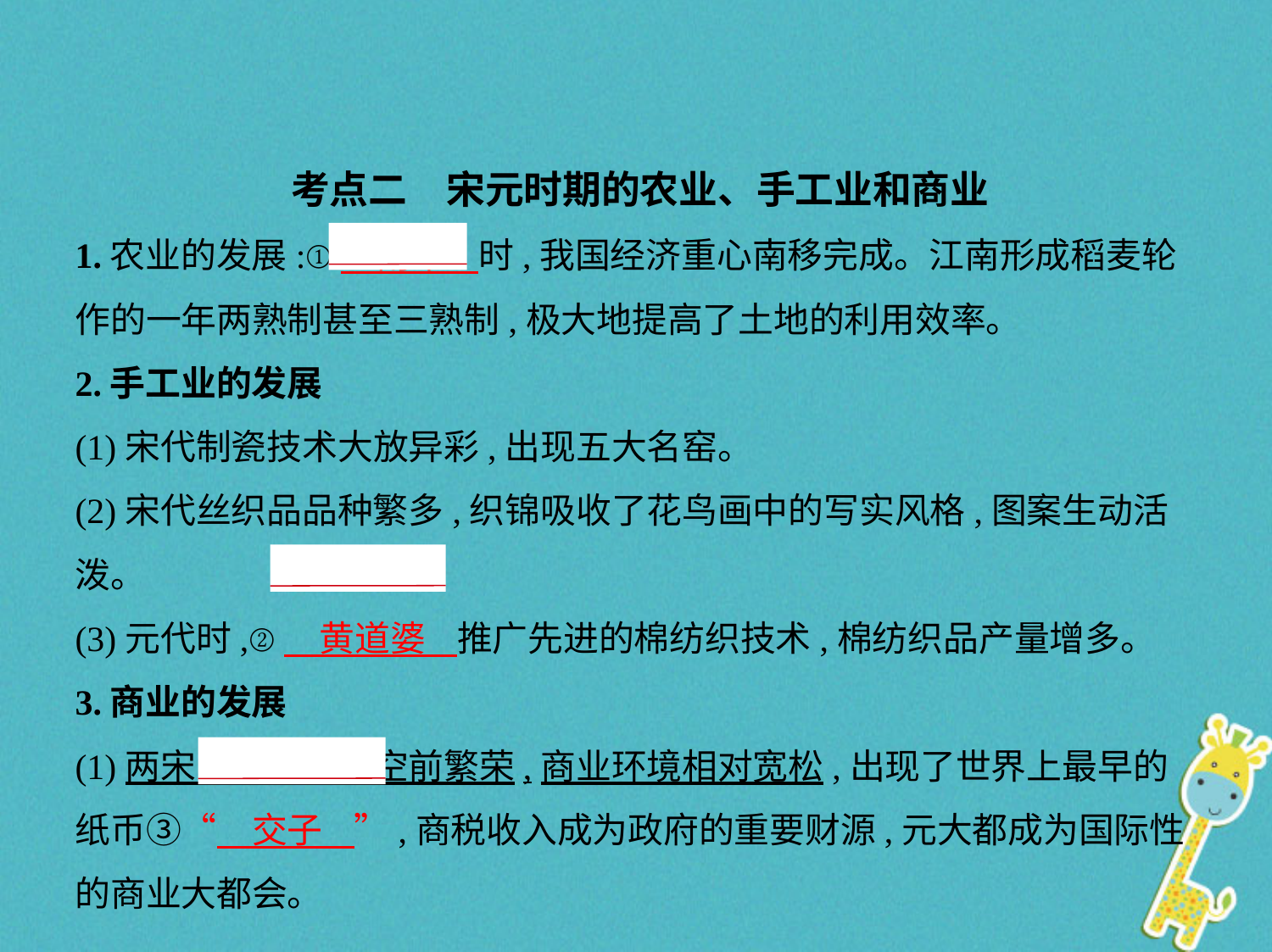

考点二　宋元时期的农业、手工业和商业
1.农业的发展:①　南宋    时,我国经济重心南移完成。江南形成稻麦轮
作的一年两熟制甚至三熟制,极大地提高了土地的利用效率。
2.手工业的发展
(1)宋代制瓷技术大放异彩,出现五大名窑。
(2)宋代丝织品品种繁多,织锦吸收了花鸟画中的写实风格,图案生动活泼。
(3)元代时,②　黄道婆    推广先进的棉纺织技术,棉纺织品产量增多。
3.商业的发展
(1)两宋的商业经济空前繁荣,商业环境相对宽松,出现了世界上最早的
纸币③“　交子    ”,商税收入成为政府的重要财源,元大都成为国际性
的商业大都会。